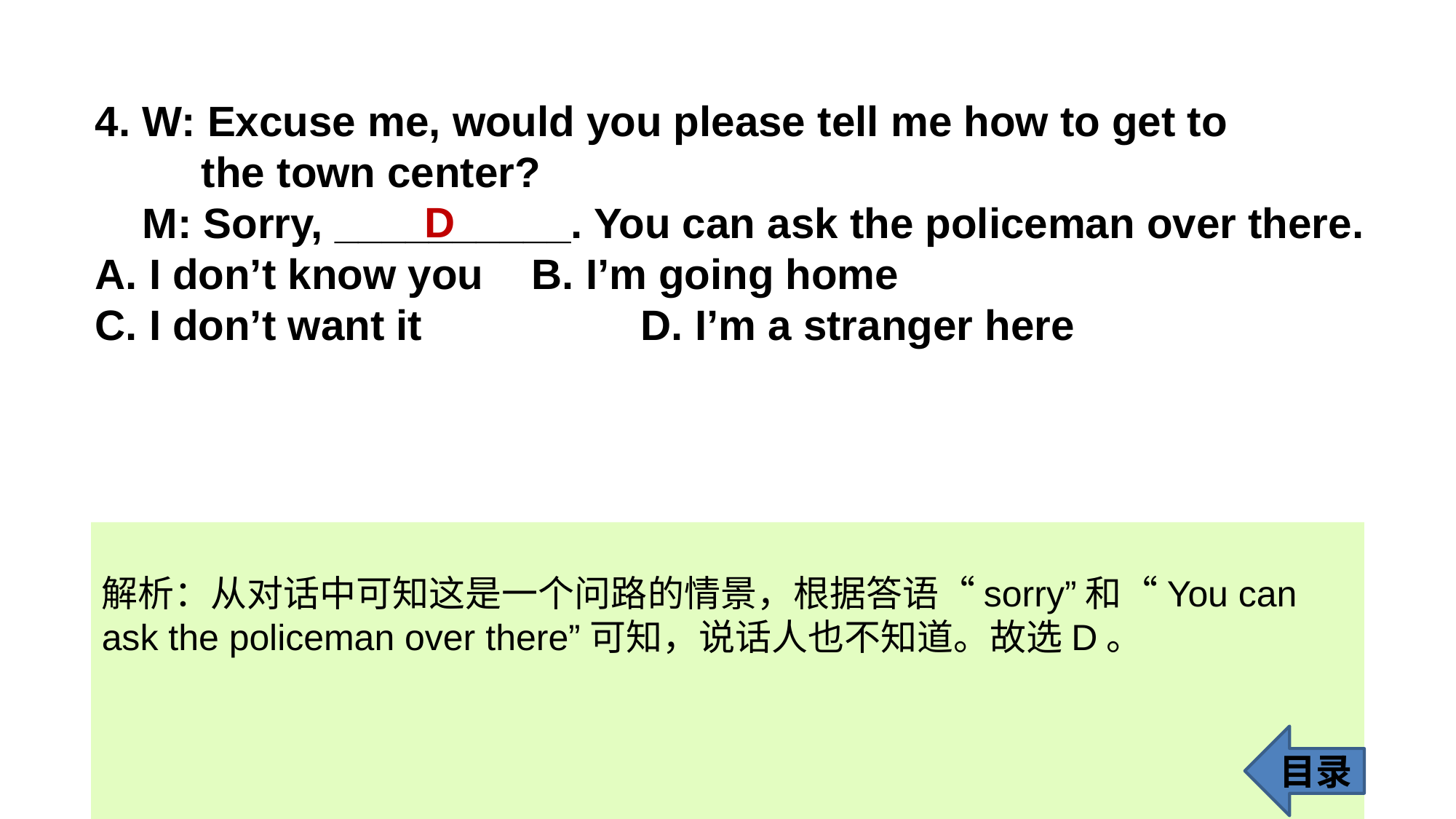

4. W: Excuse me, would you please tell me how to get to
         the town center?
    M: Sorry, __________. You can ask the policeman over there.
A. I don’t know you 	B. I’m going home
C. I don’t want it 		D. I’m a stranger here
D

解析：从对话中可知这是一个问路的情景，根据答语“sorry”和“You can ask the policeman over there”可知，说话人也不知道。故选D。
目录
8